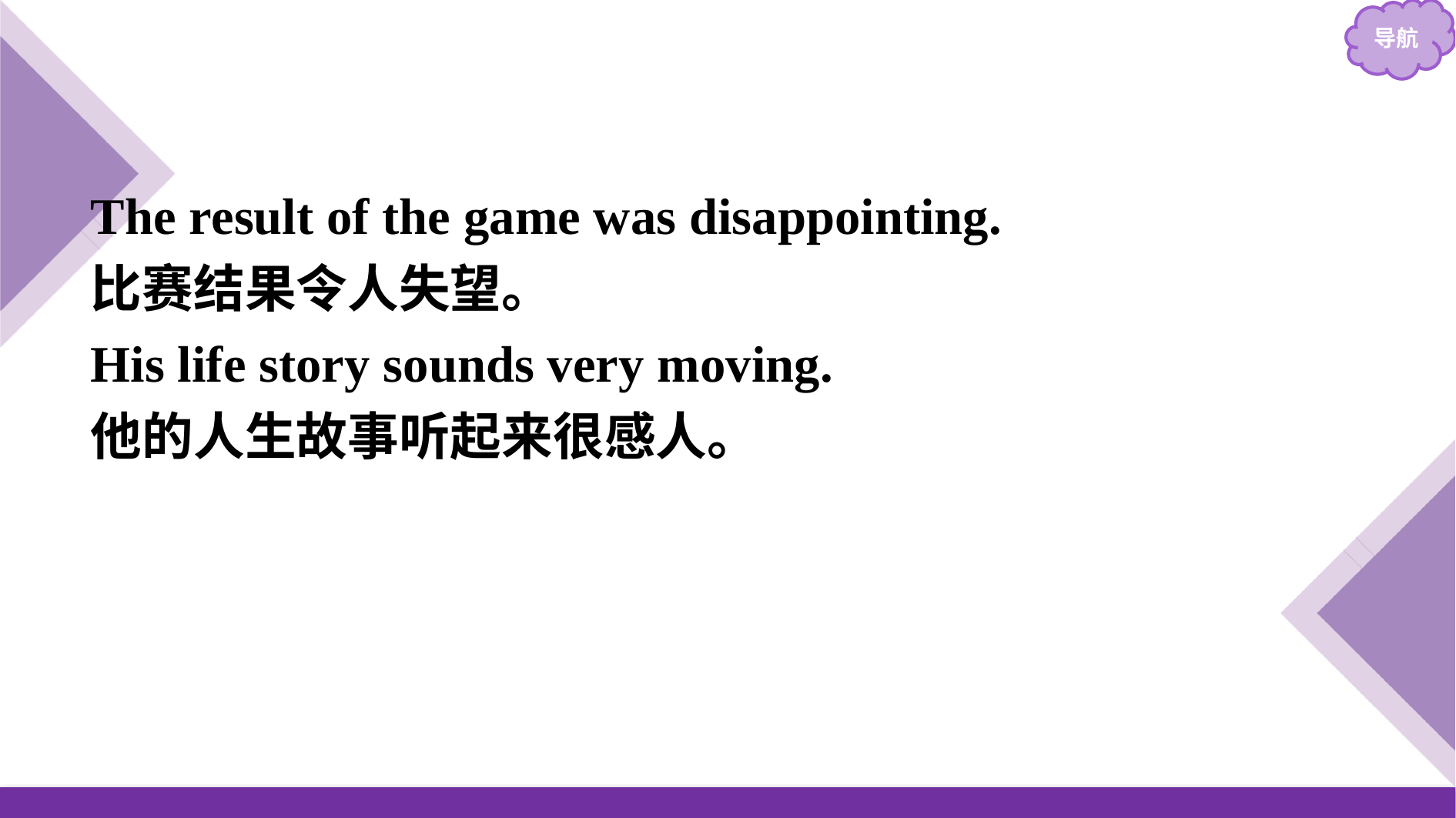

The result of the game was disappointing.
比赛结果令人失望。
His life story sounds very moving.
他的人生故事听起来很感人。